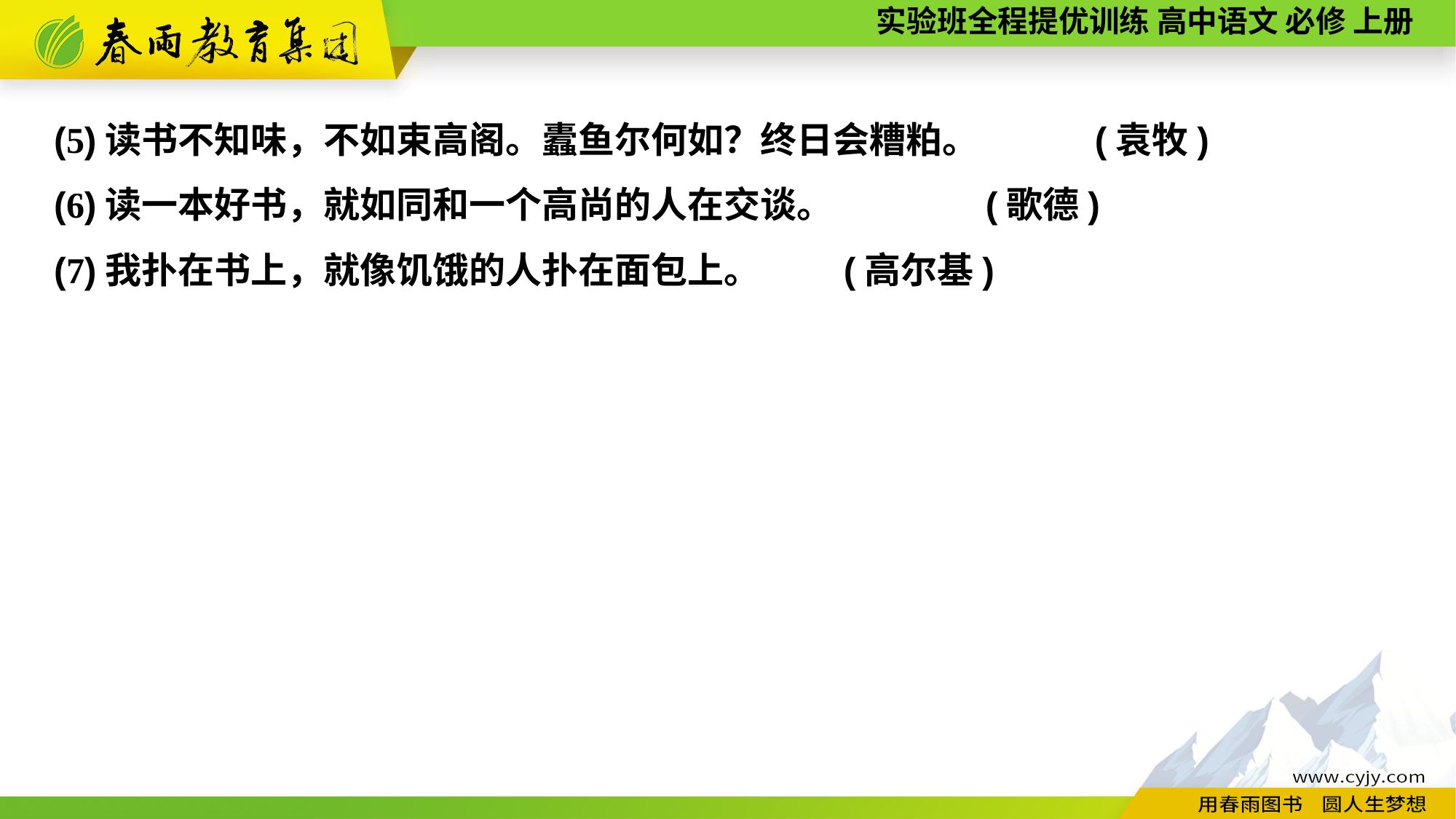

(5)读书不知味，不如束高阁。蠹鱼尔何如？终日会糟粕。	      (袁牧)
(6)读一本好书，就如同和一个高尚的人在交谈。	      (歌德)
(7)我扑在书上，就像饥饿的人扑在面包上。	  (高尔基)